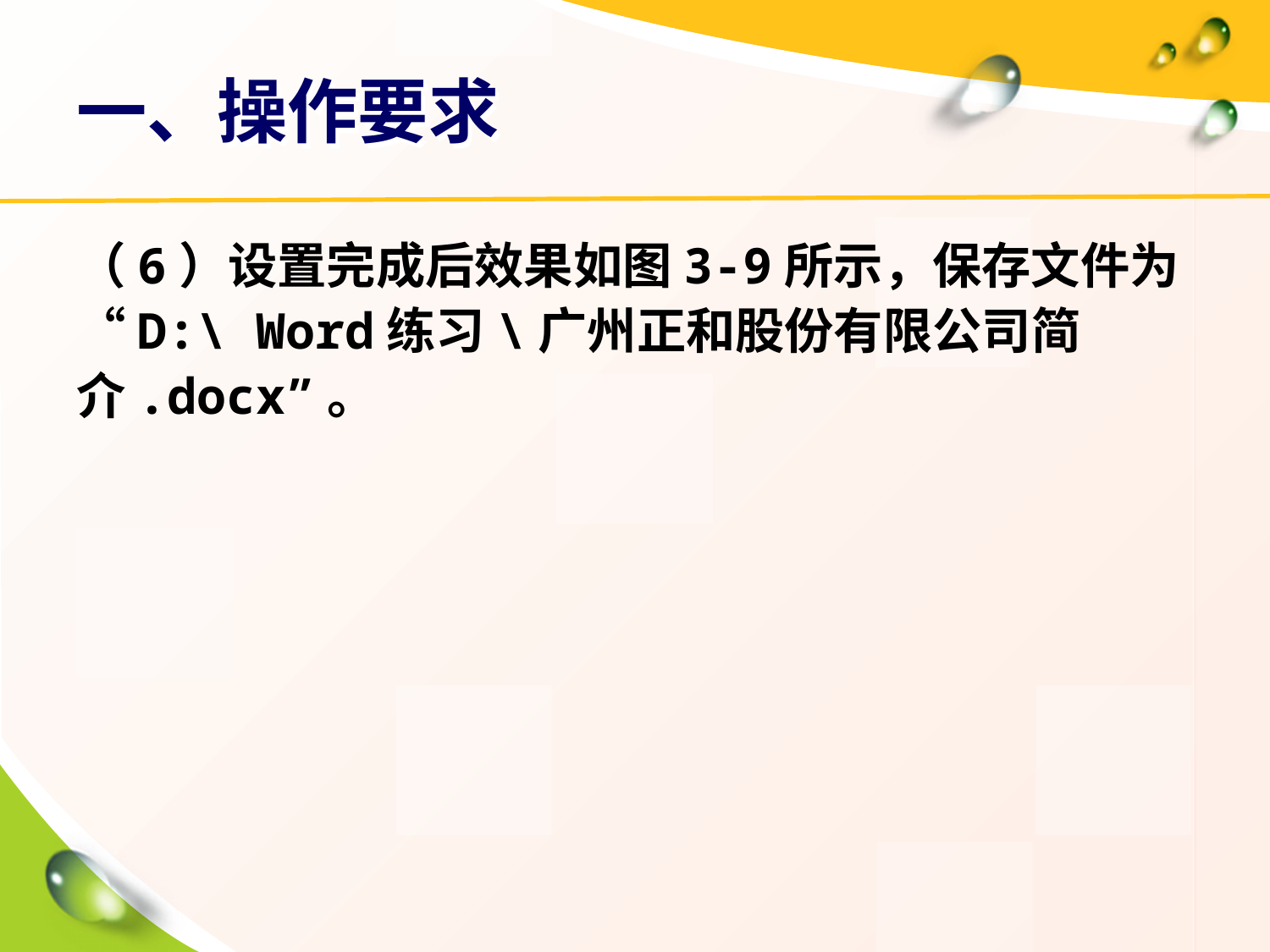

# 一、操作要求
（6）设置完成后效果如图3-9所示，保存文件为“D:\ Word练习\广州正和股份有限公司简介.docx”。